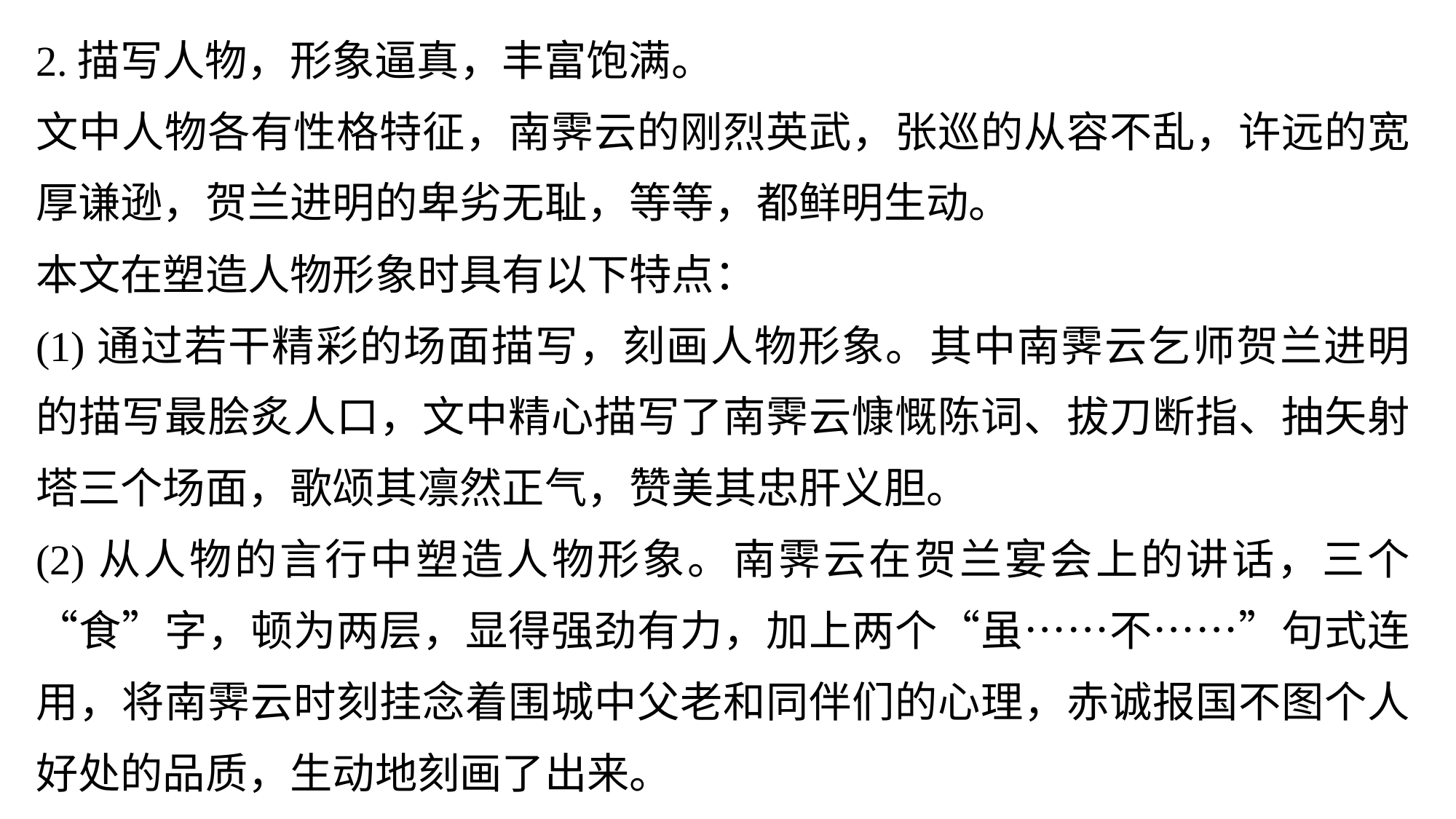

2.描写人物，形象逼真，丰富饱满。
文中人物各有性格特征，南霁云的刚烈英武，张巡的从容不乱，许远的宽厚谦逊，贺兰进明的卑劣无耻，等等，都鲜明生动。
本文在塑造人物形象时具有以下特点：
(1)通过若干精彩的场面描写，刻画人物形象。其中南霁云乞师贺兰进明的描写最脍炙人口，文中精心描写了南霁云慷慨陈词、拔刀断指、抽矢射塔三个场面，歌颂其凛然正气，赞美其忠肝义胆。
(2)从人物的言行中塑造人物形象。南霁云在贺兰宴会上的讲话，三个“食”字，顿为两层，显得强劲有力，加上两个“虽……不……”句式连用，将南霁云时刻挂念着围城中父老和同伴们的心理，赤诚报国不图个人好处的品质，生动地刻画了出来。